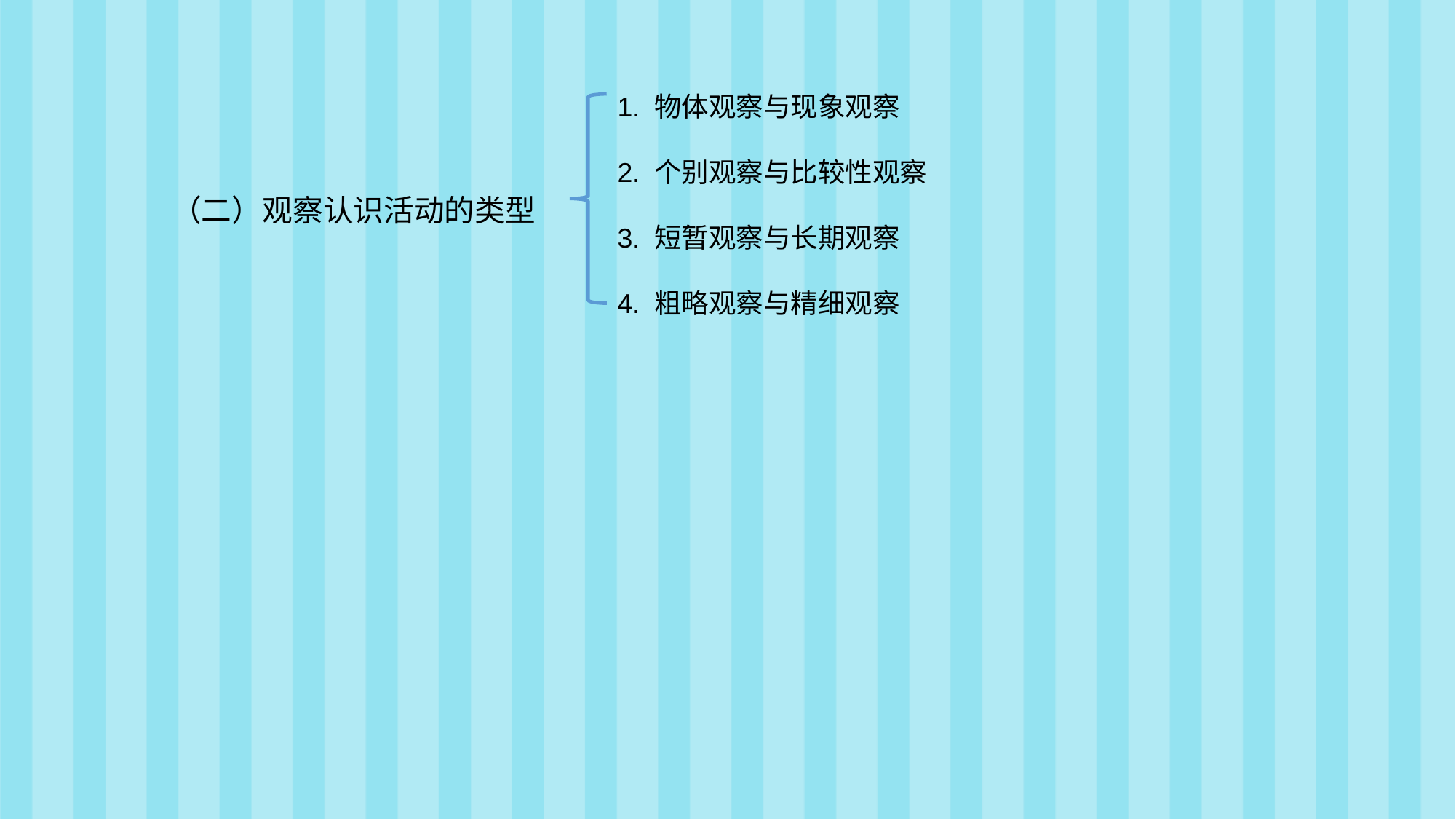

1. 物体观察与现象观察
2. 个别观察与比较性观察
3. 短暂观察与长期观察
4. 粗略观察与精细观察

（二）观察认识活动的类型